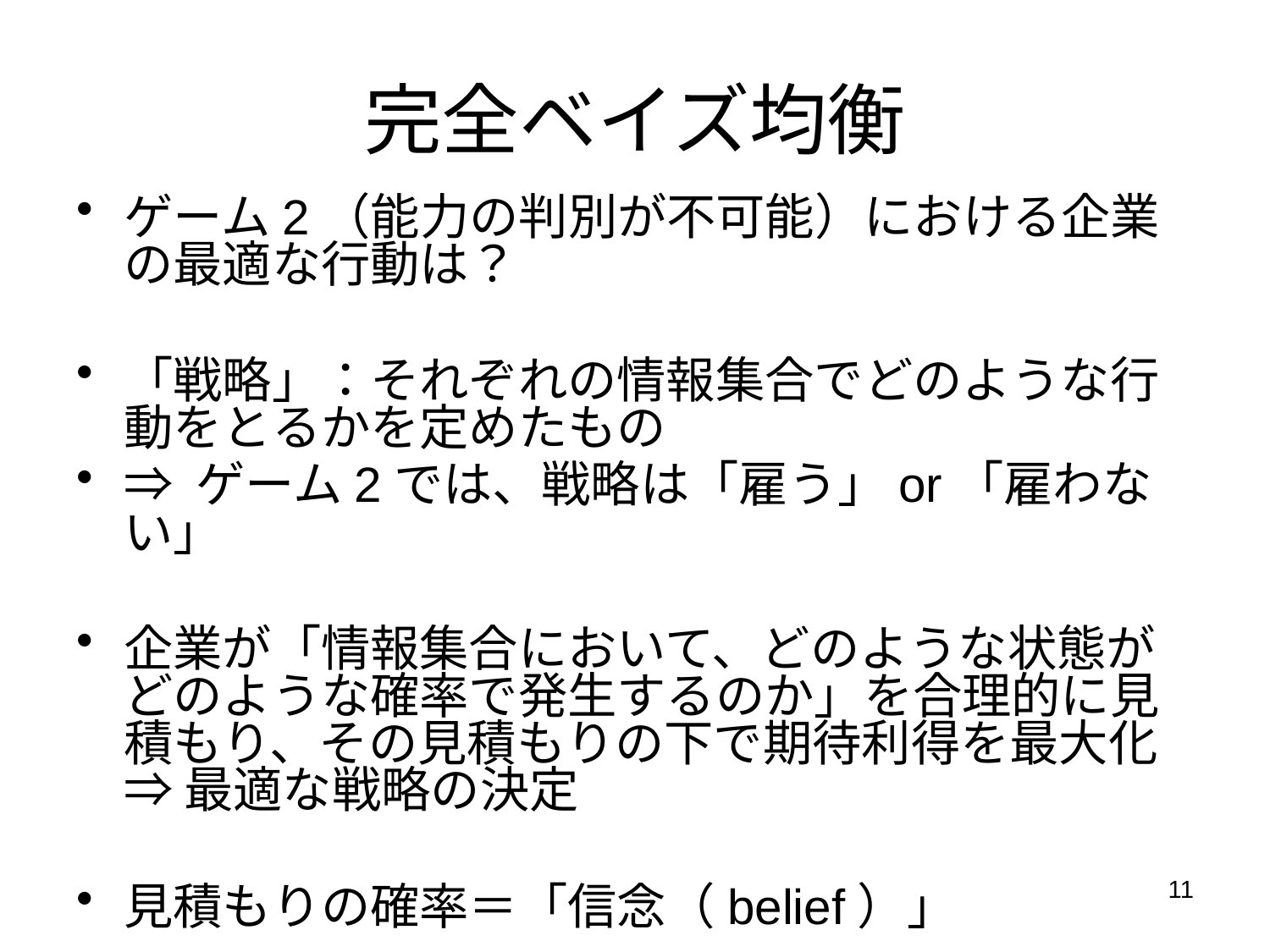

# 完全ベイズ均衡
ゲーム2（能力の判別が不可能）における企業の最適な行動は？

「戦略」：それぞれの情報集合でどのような行動をとるかを定めたもの
⇒ ゲーム2では、戦略は「雇う」or「雇わない」

企業が「情報集合において、どのような状態がどのような確率で発生するのか」を合理的に見積もり、その見積もりの下で期待利得を最大化 ⇒ 最適な戦略の決定

見積もりの確率＝「信念（belief）」
11